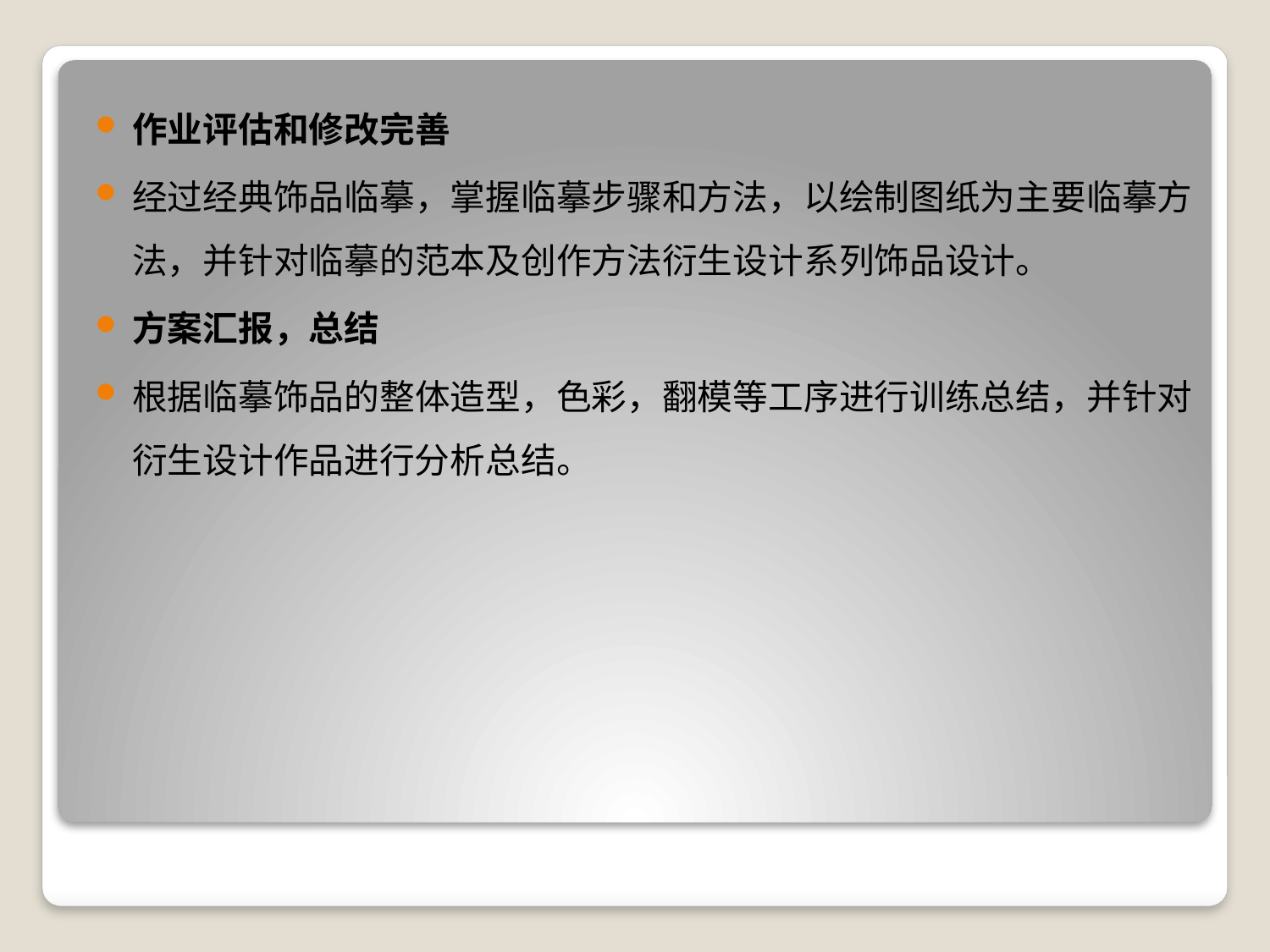

作业评估和修改完善
经过经典饰品临摹，掌握临摹步骤和方法，以绘制图纸为主要临摹方法，并针对临摹的范本及创作方法衍生设计系列饰品设计。
方案汇报，总结
根据临摹饰品的整体造型，色彩，翻模等工序进行训练总结，并针对衍生设计作品进行分析总结。

#